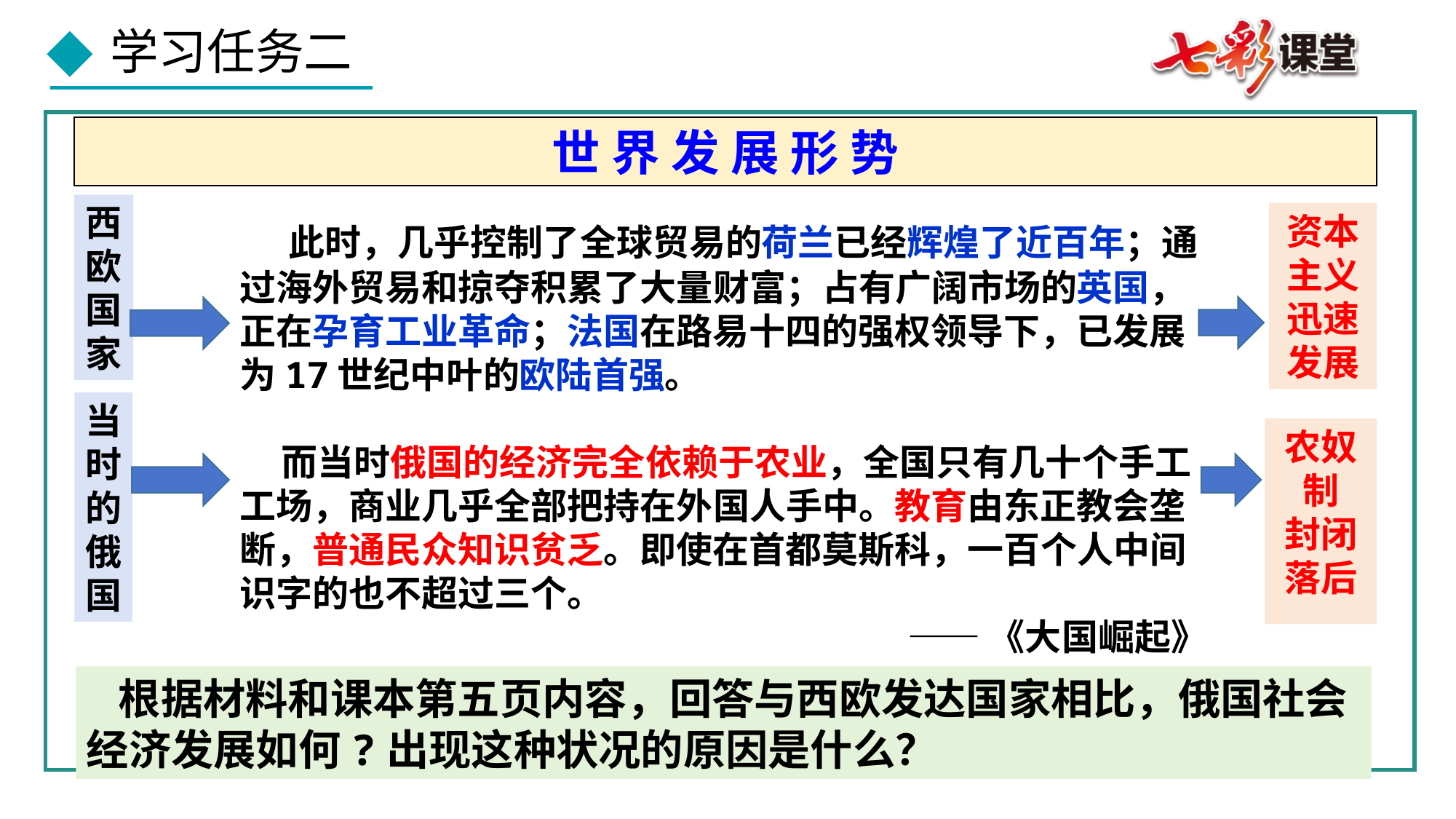

世 界 发 展 形 势
西
欧
国
家
资本
主义
迅速
发展
    此时，几乎控制了全球贸易的荷兰已经辉煌了近百年；通过海外贸易和掠夺积累了大量财富；占有广阔市场的英国，正在孕育工业革命；法国在路易十四的强权领导下，已发展为17世纪中叶的欧陆首强。

    而当时俄国的经济完全依赖于农业，全国只有几十个手工工场，商业几乎全部把持在外国人手中。教育由东正教会垄断，普通民众知识贫乏。即使在首都莫斯科，一百个人中间识字的也不超过三个。
——《大国崛起》

当
时
的
俄
国
农奴制
封闭落后

根据材料和课本第五页内容，回答与西欧发达国家相比，俄国社会经济发展如何?出现这种状况的原因是什么？